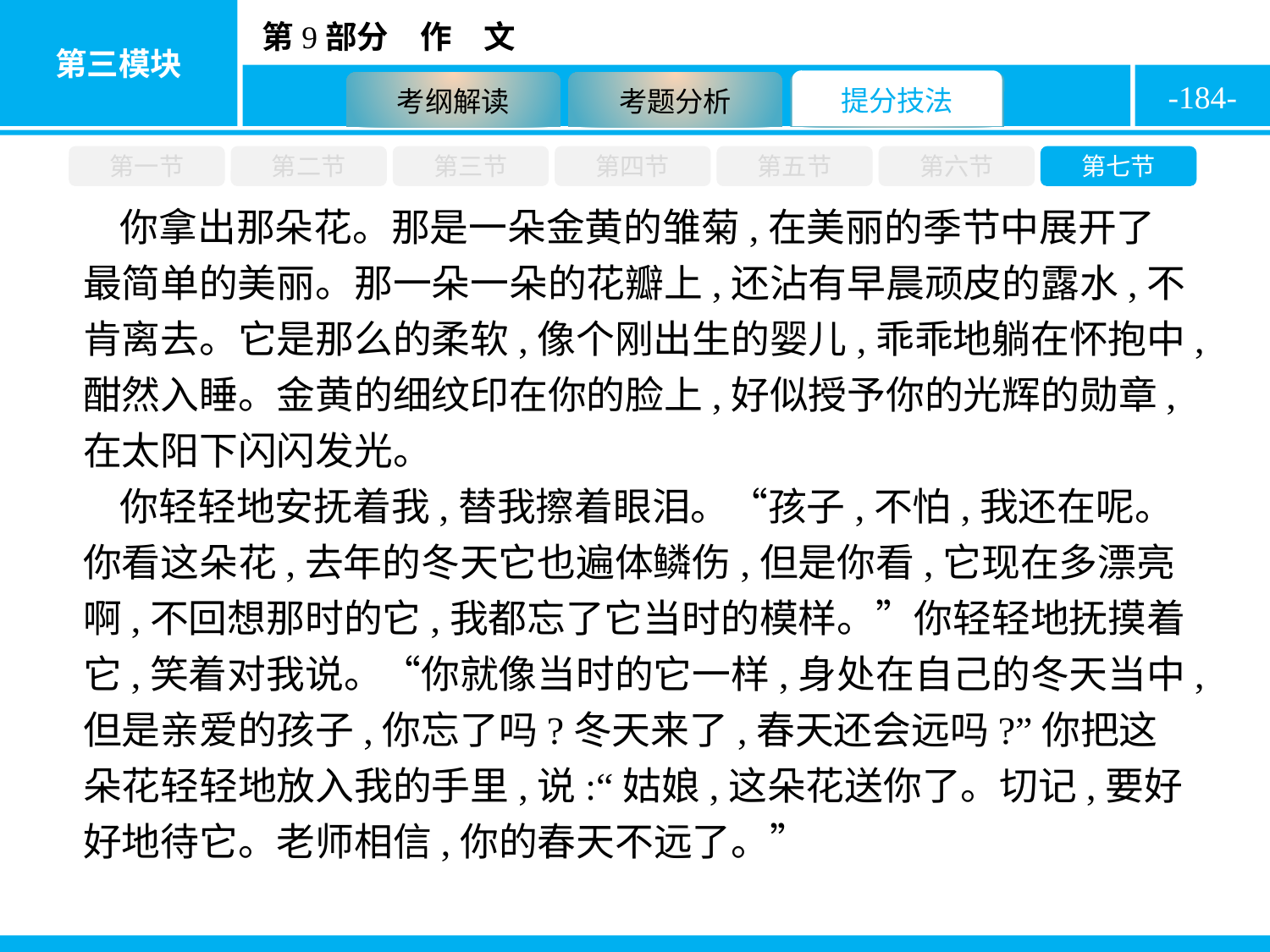

-184-
第一节
第二节
第三节
第四节
第五节
第六节
第七节
你拿出那朵花。那是一朵金黄的雏菊,在美丽的季节中展开了最简单的美丽。那一朵一朵的花瓣上,还沾有早晨顽皮的露水,不肯离去。它是那么的柔软,像个刚出生的婴儿,乖乖地躺在怀抱中,酣然入睡。金黄的细纹印在你的脸上,好似授予你的光辉的勋章,在太阳下闪闪发光。
你轻轻地安抚着我,替我擦着眼泪。“孩子,不怕,我还在呢。你看这朵花,去年的冬天它也遍体鳞伤,但是你看,它现在多漂亮啊,不回想那时的它,我都忘了它当时的模样。”你轻轻地抚摸着它,笑着对我说。“你就像当时的它一样,身处在自己的冬天当中,但是亲爱的孩子,你忘了吗?冬天来了,春天还会远吗?”你把这朵花轻轻地放入我的手里,说:“姑娘,这朵花送你了。切记,要好好地待它。老师相信,你的春天不远了。”